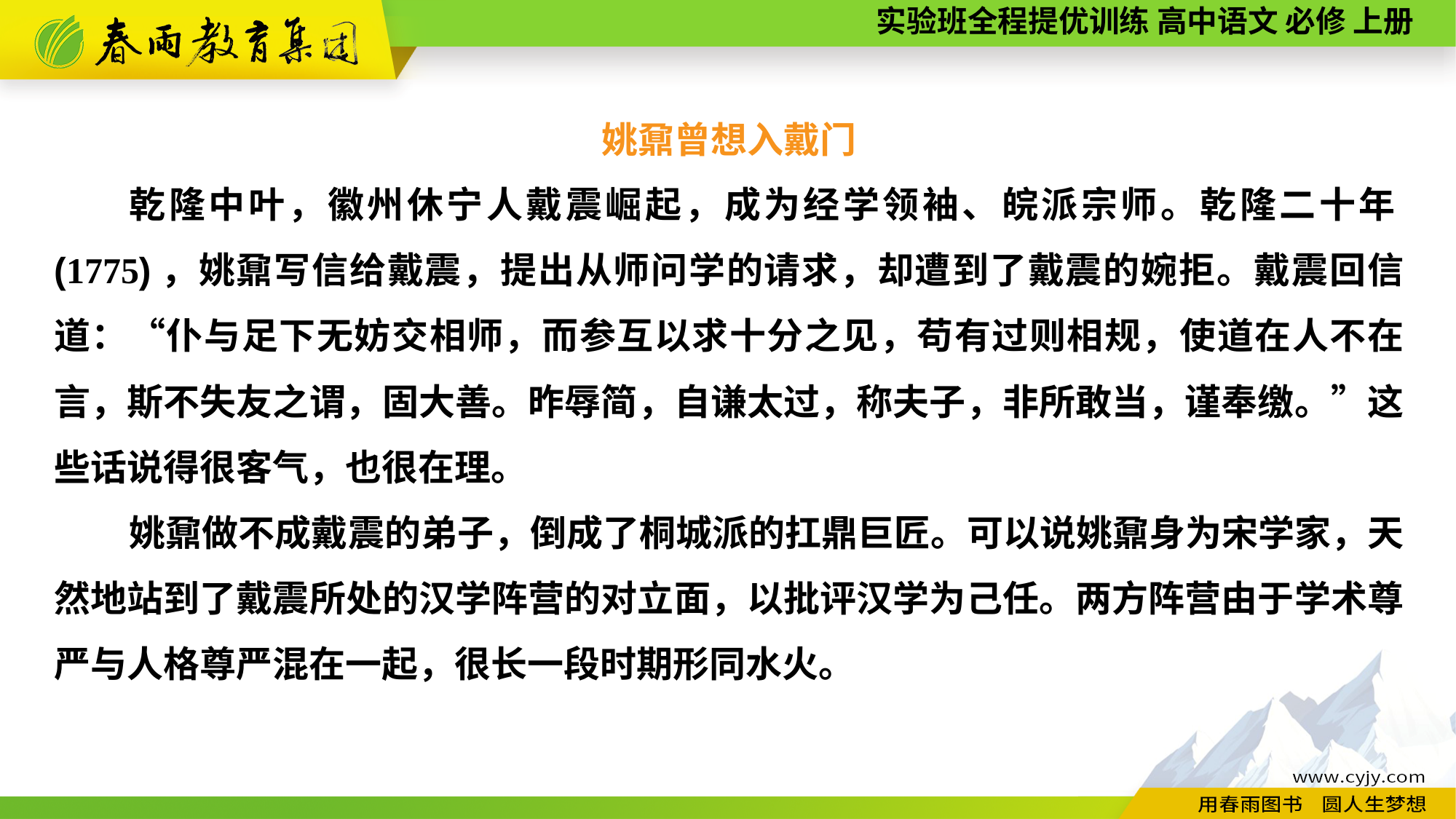

姚鼐曾想入戴门
乾隆中叶，徽州休宁人戴震崛起，成为经学领袖、皖派宗师。乾隆二十年(1775)，姚鼐写信给戴震，提出从师问学的请求，却遭到了戴震的婉拒。戴震回信道：“仆与足下无妨交相师，而参互以求十分之见，苟有过则相规，使道在人不在言，斯不失友之谓，固大善。昨辱简，自谦太过，称夫子，非所敢当，谨奉缴。”这些话说得很客气，也很在理。
姚鼐做不成戴震的弟子，倒成了桐城派的扛鼎巨匠。可以说姚鼐身为宋学家，天然地站到了戴震所处的汉学阵营的对立面，以批评汉学为己任。两方阵营由于学术尊严与人格尊严混在一起，很长一段时期形同水火。